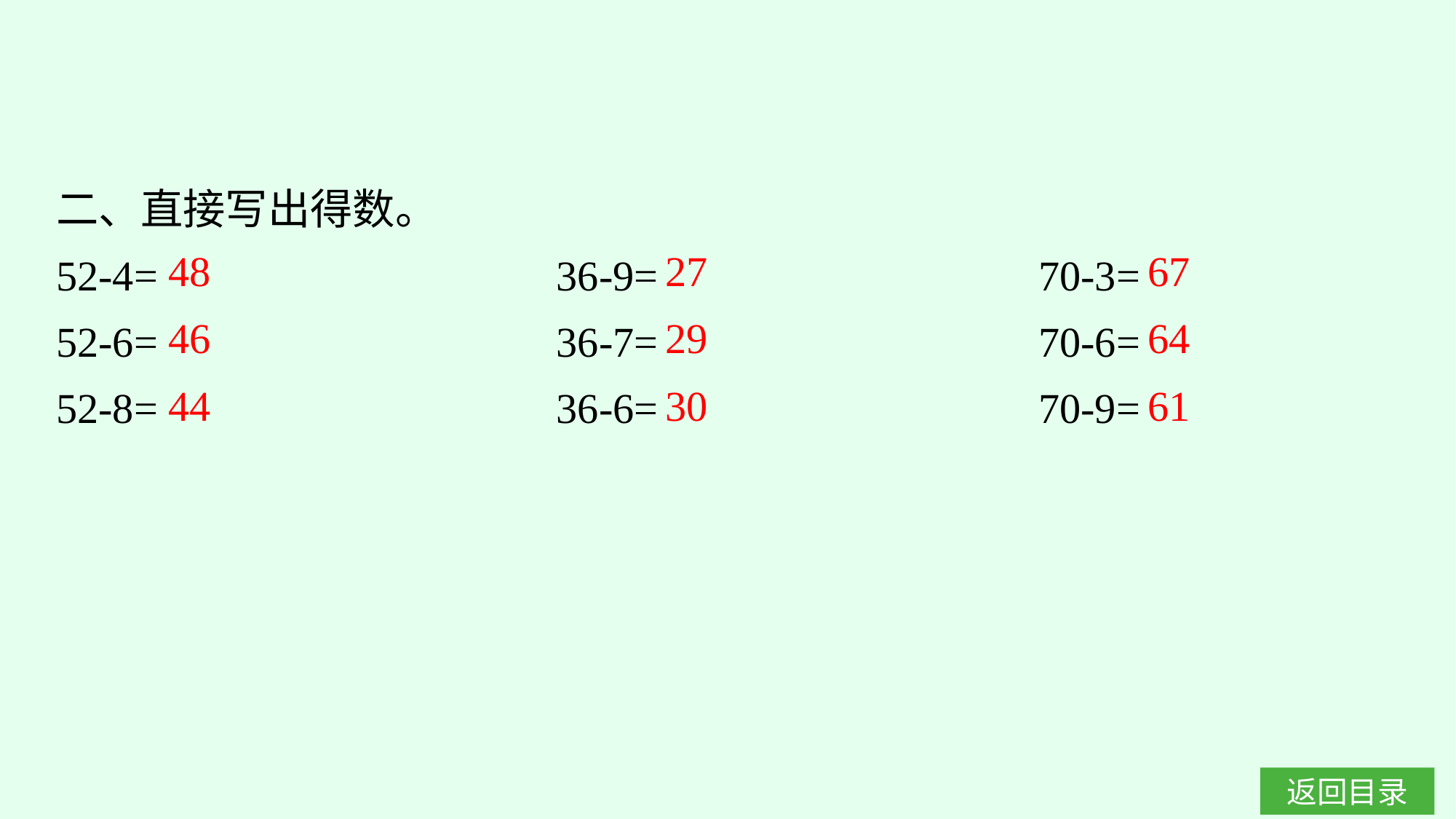

二、直接写出得数。
52-4=　　　　　		36-9=　　　　		70-3=
52-6=				36-7=				70-6=
52-8=				36-6=				70-9=
48
27
67
46
29
64
44
30
61